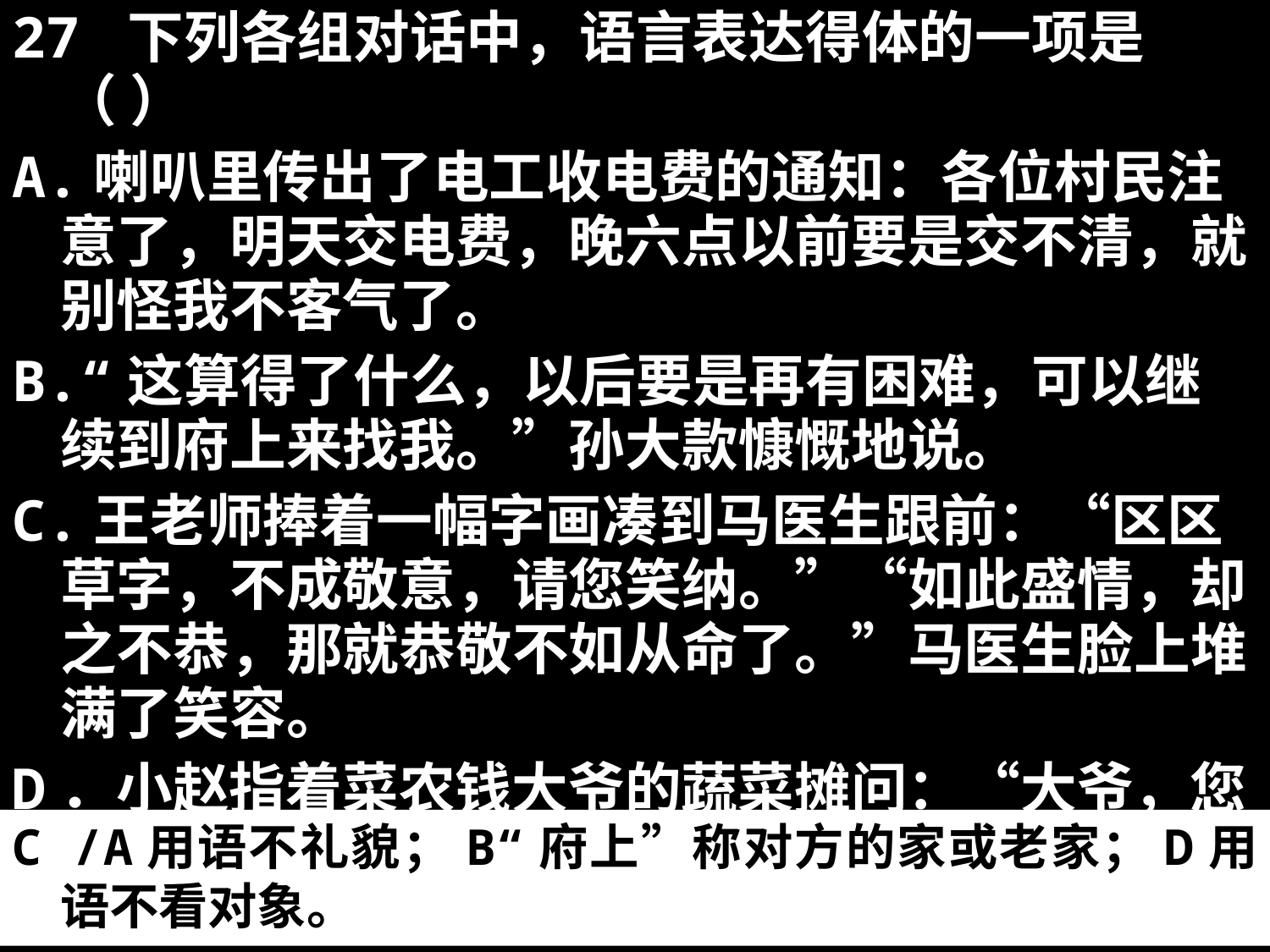

27 下列各组对话中，语言表达得体的一项是（ ）
A.喇叭里传出了电工收电费的通知：各位村民注意了，明天交电费，晚六点以前要是交不清，就别怪我不客气了。
B.“这算得了什么，以后要是再有困难，可以继续到府上来找我。”孙大款慷慨地说。
C.王老师捧着一幅字画凑到马医生跟前：“区区草字，不成敬意，请您笑纳。”“如此盛情，却之不恭，那就恭敬不如从命了。”马医生脸上堆满了笑容。
D．小赵指着菜农钱大爷的蔬菜摊问：“大爷，您那黄瓜多少人民币1千克?”
C /A用语不礼貌；B“府上”称对方的家或老家；D用语不看对象。